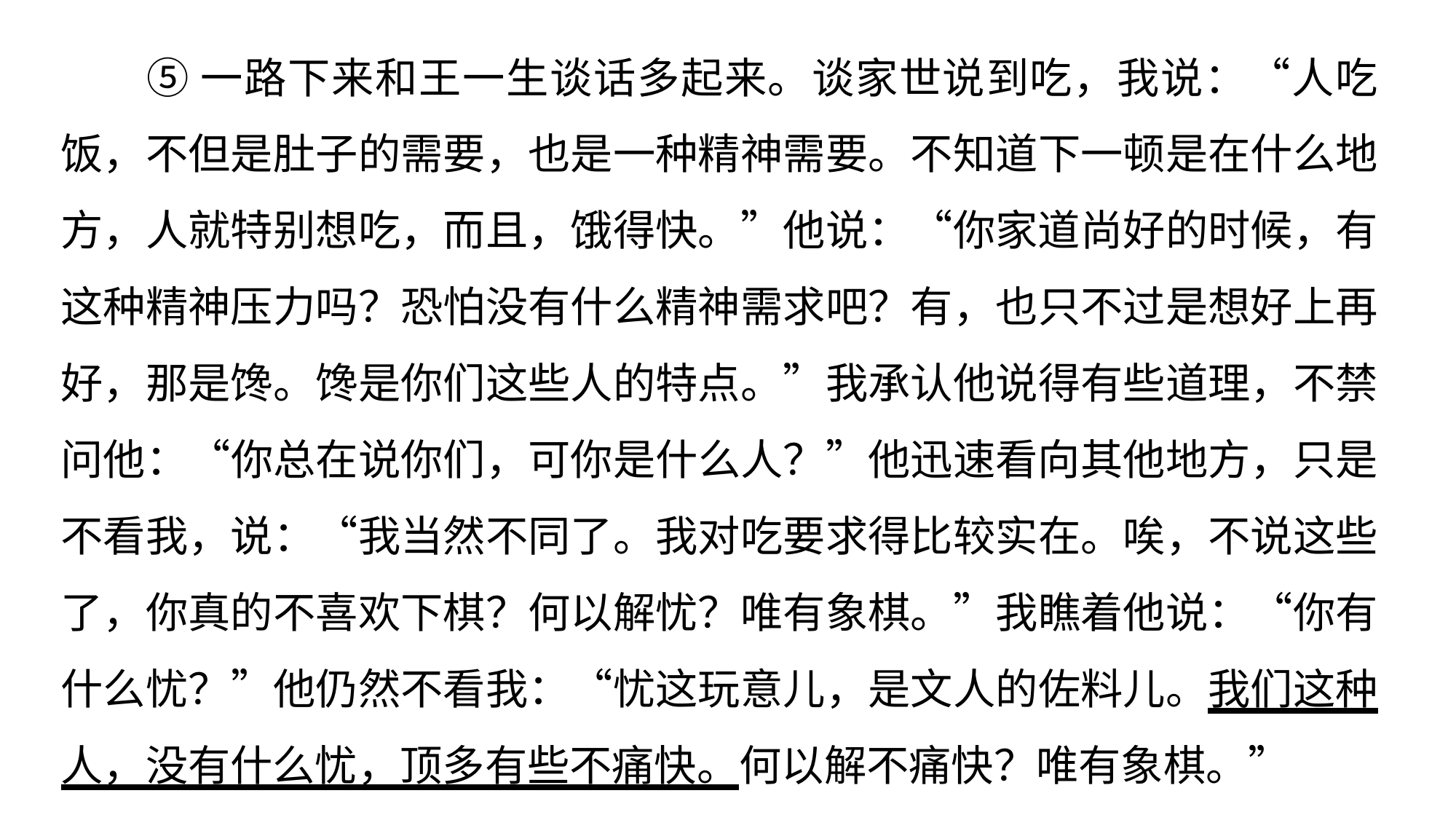

⑤一路下来和王一生谈话多起来。谈家世说到吃，我说：“人吃饭，不但是肚子的需要，也是一种精神需要。不知道下一顿是在什么地方，人就特别想吃，而且，饿得快。”他说：“你家道尚好的时候，有这种精神压力吗？恐怕没有什么精神需求吧？有，也只不过是想好上再好，那是馋。馋是你们这些人的特点。”我承认他说得有些道理，不禁问他：“你总在说你们，可你是什么人？”他迅速看向其他地方，只是不看我，说：“我当然不同了。我对吃要求得比较实在。唉，不说这些了，你真的不喜欢下棋？何以解忧？唯有象棋。”我瞧着他说：“你有什么忧？”他仍然不看我：“忧这玩意儿，是文人的佐料儿。我们这种人，没有什么忧，顶多有些不痛快。何以解不痛快？唯有象棋。”